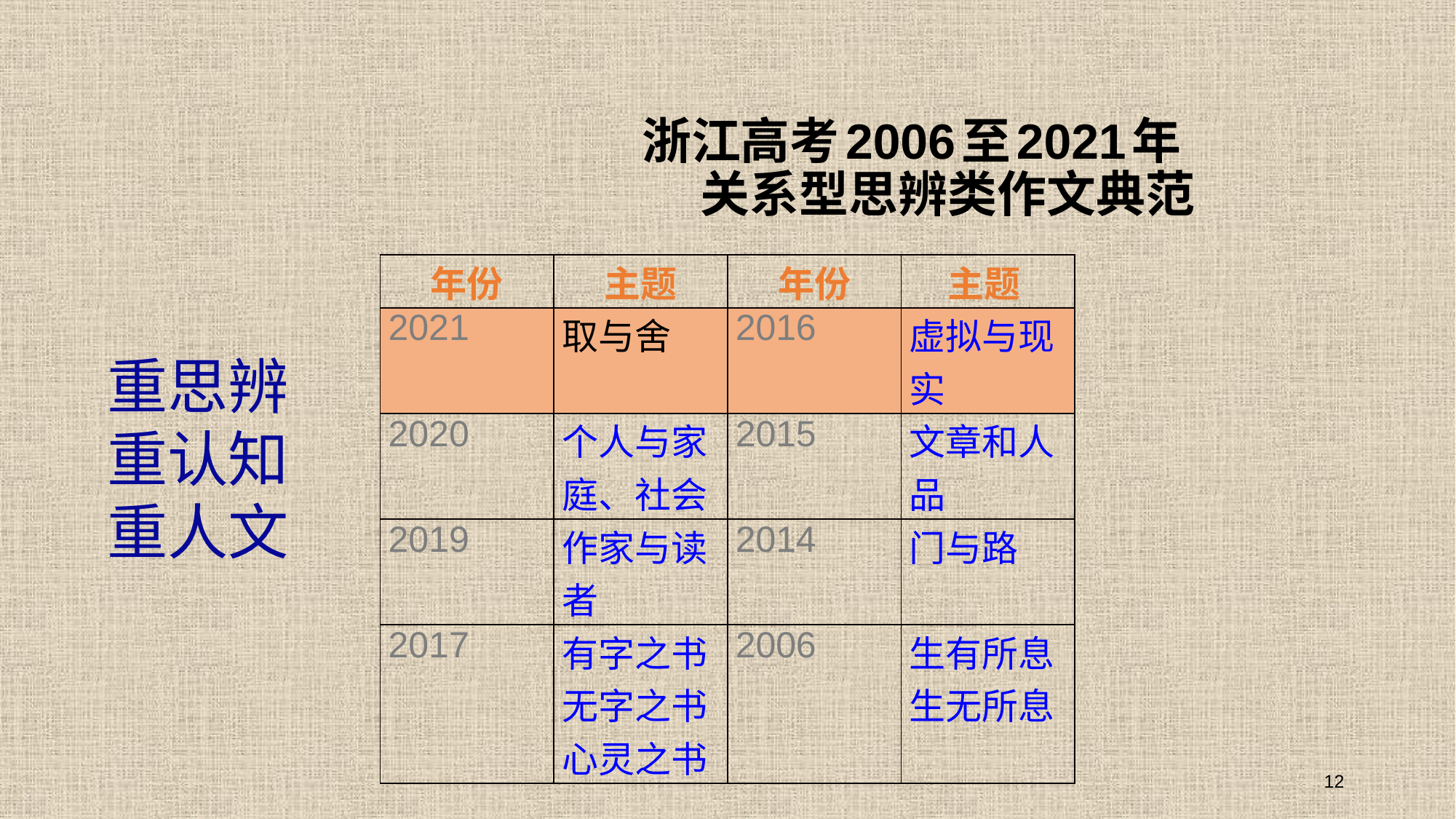

# 浙江高考2006至2021年 关系型思辨类作文典范
| 年份 | 主题 | 年份 | 主题 |
| --- | --- | --- | --- |
| 2021 | 取与舍 | 2016 | 虚拟与现实 |
| 2020 | 个人与家庭、社会 | 2015 | 文章和人品 |
| 2019 | 作家与读者 | 2014 | 门与路 |
| 2017 | 有字之书无字之书心灵之书 | 2006 | 生有所息生无所息 |
重思辨 重认知 重人文
12